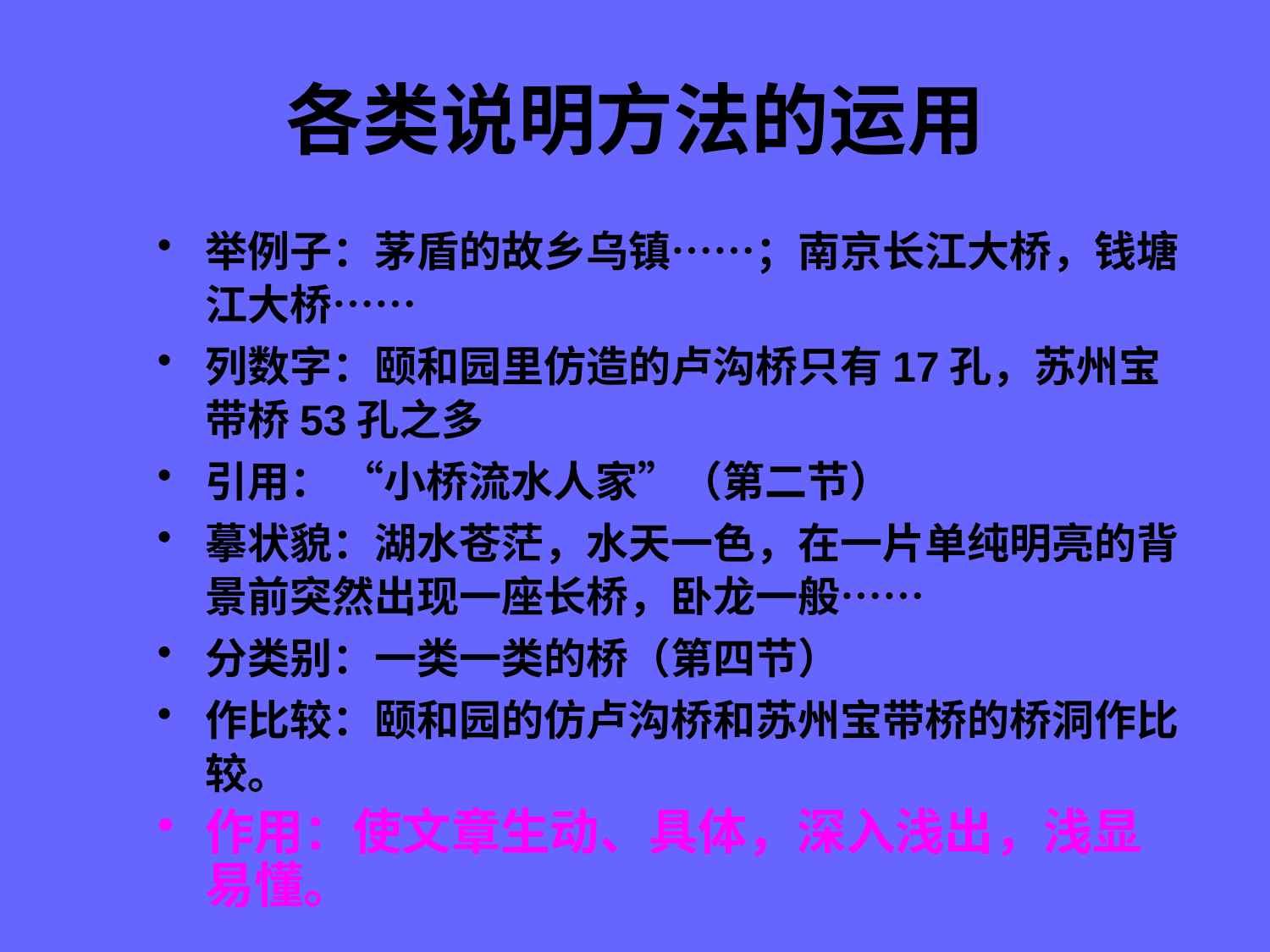

# 各类说明方法的运用
举例子：茅盾的故乡乌镇……；南京长江大桥，钱塘江大桥……
列数字：颐和园里仿造的卢沟桥只有17孔，苏州宝带桥53孔之多
引用： “小桥流水人家”（第二节）
摹状貌：湖水苍茫，水天一色，在一片单纯明亮的背景前突然出现一座长桥，卧龙一般……
分类别：一类一类的桥（第四节）
作比较：颐和园的仿卢沟桥和苏州宝带桥的桥洞作比较。
作用：使文章生动、具体，深入浅出，浅显易懂。